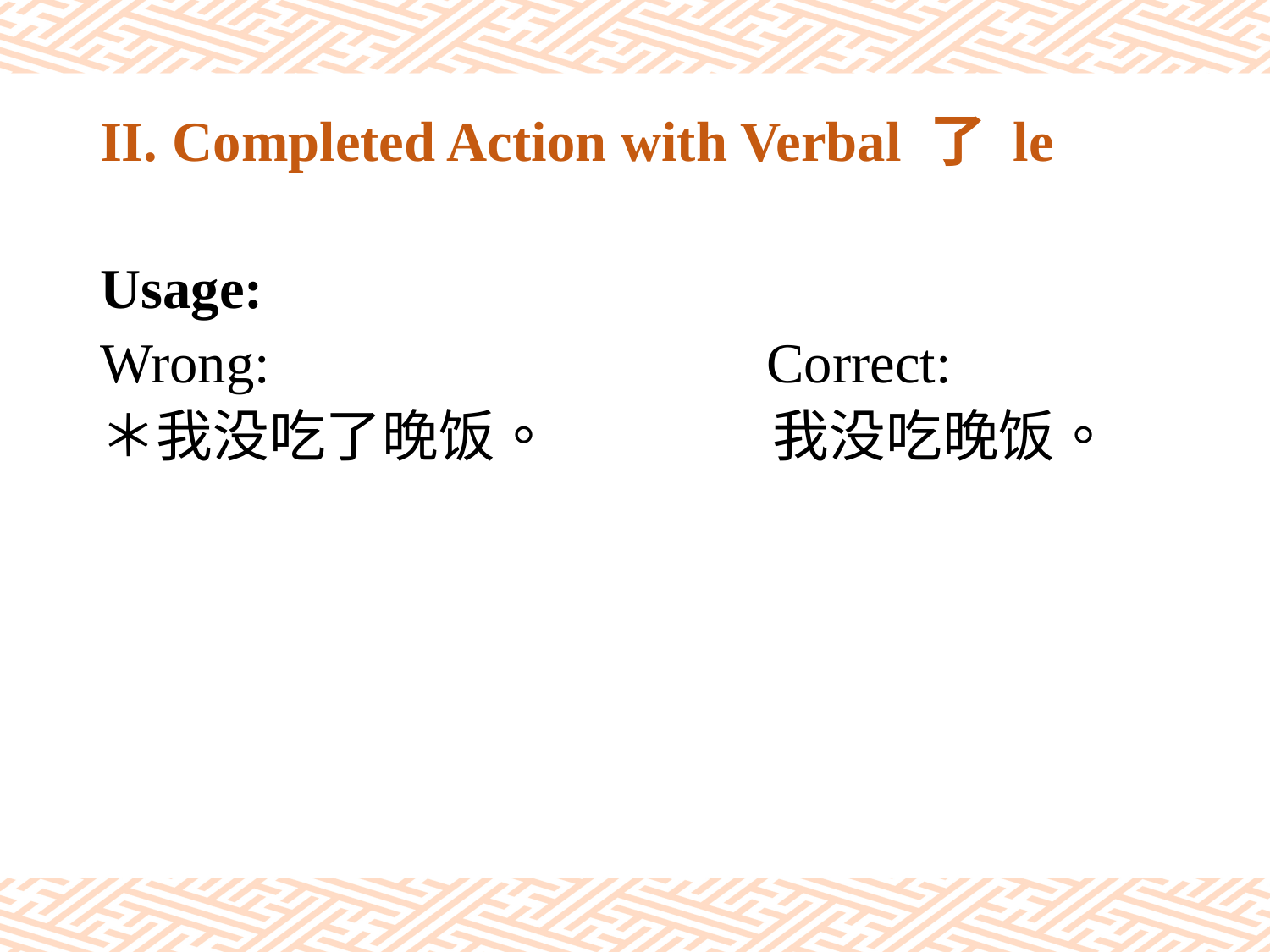

# II. Completed Action with Verbal 了 le
Usage:
Wrong:                                   Correct:
＊我没吃了晚饭。		   我没吃晚饭。